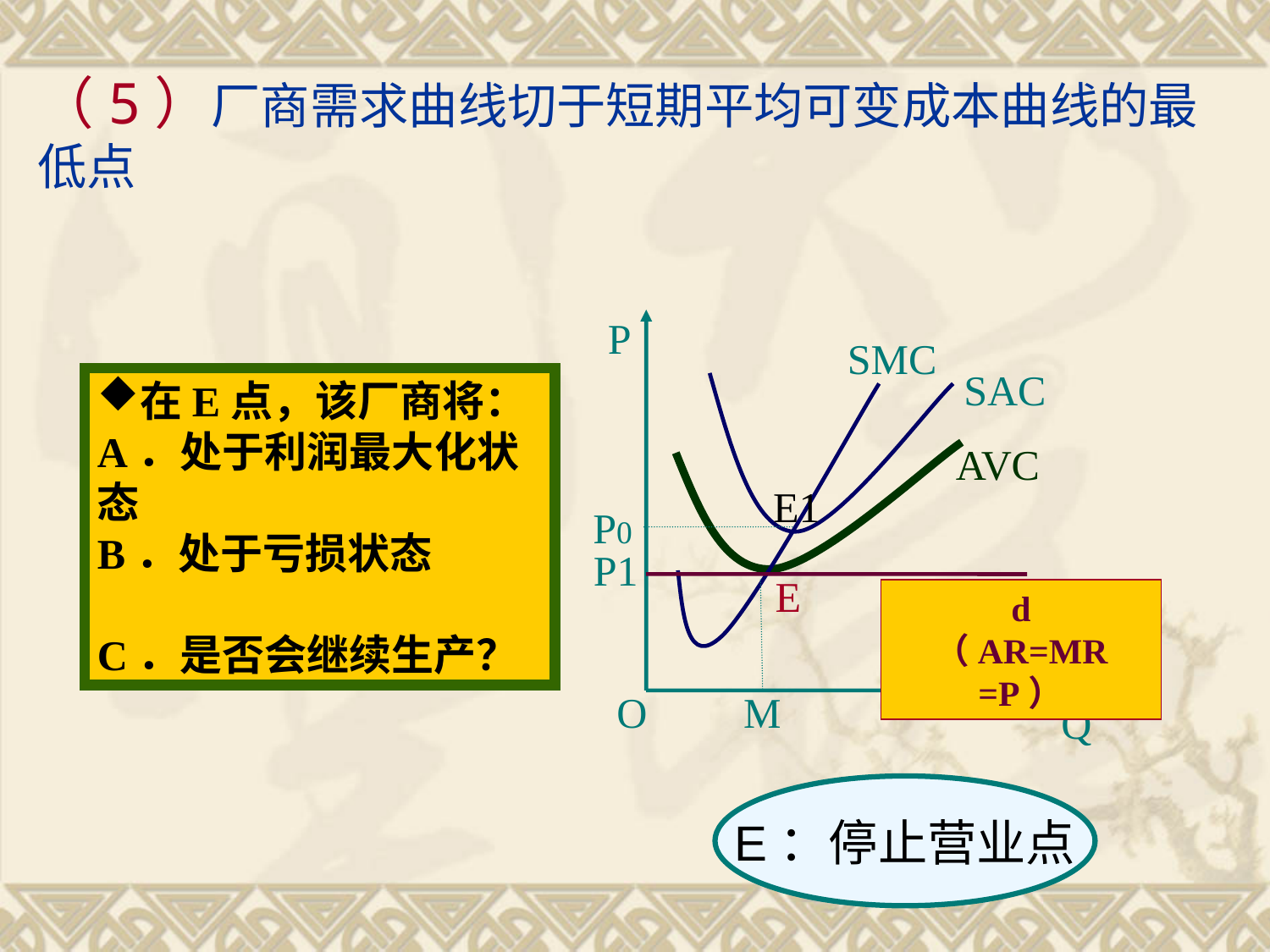

# （5）厂商需求曲线切于短期平均可变成本曲线的最低点
P

SMC
SAC
在E点，该厂商将：
A．处于利润最大化状态
B．处于亏损状态

C．是否会继续生产？

AVC

E1
P0

P1
E

d
（AR=MR =P）
O
M

Q
E：停止营业点